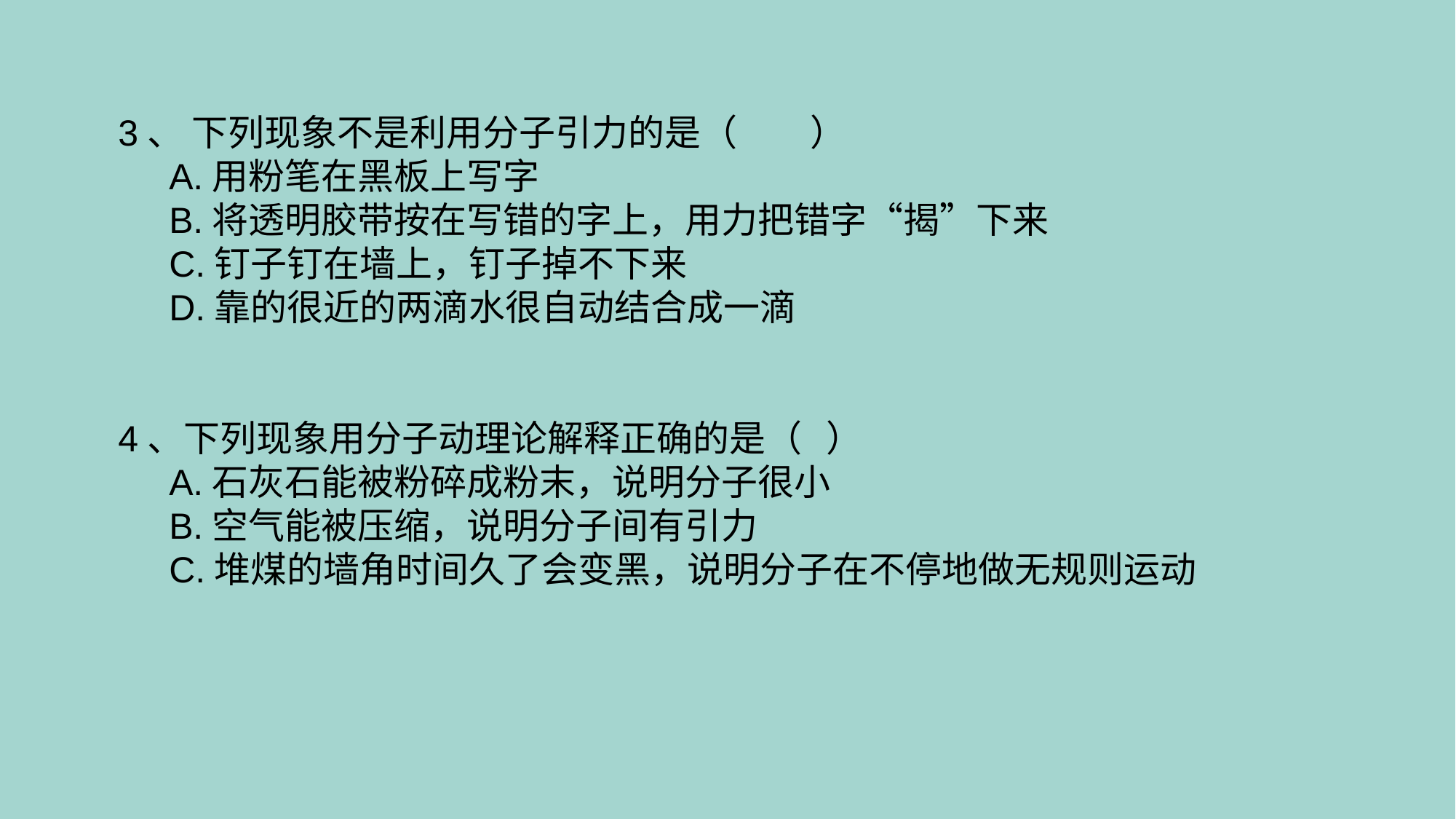

3、 下列现象不是利用分子引力的是（　　）
     A.用粉笔在黑板上写字
     B.将透明胶带按在写错的字上，用力把错字“揭”下来
     C.钉子钉在墙上，钉子掉不下来
     D.靠的很近的两滴水很自动结合成一滴

4、下列现象用分子动理论解释正确的是（   ）
     A.石灰石能被粉碎成粉末，说明分子很小
     B.空气能被压缩，说明分子间有引力
     C.堆煤的墙角时间久了会变黑，说明分子在不停地做无规则运动